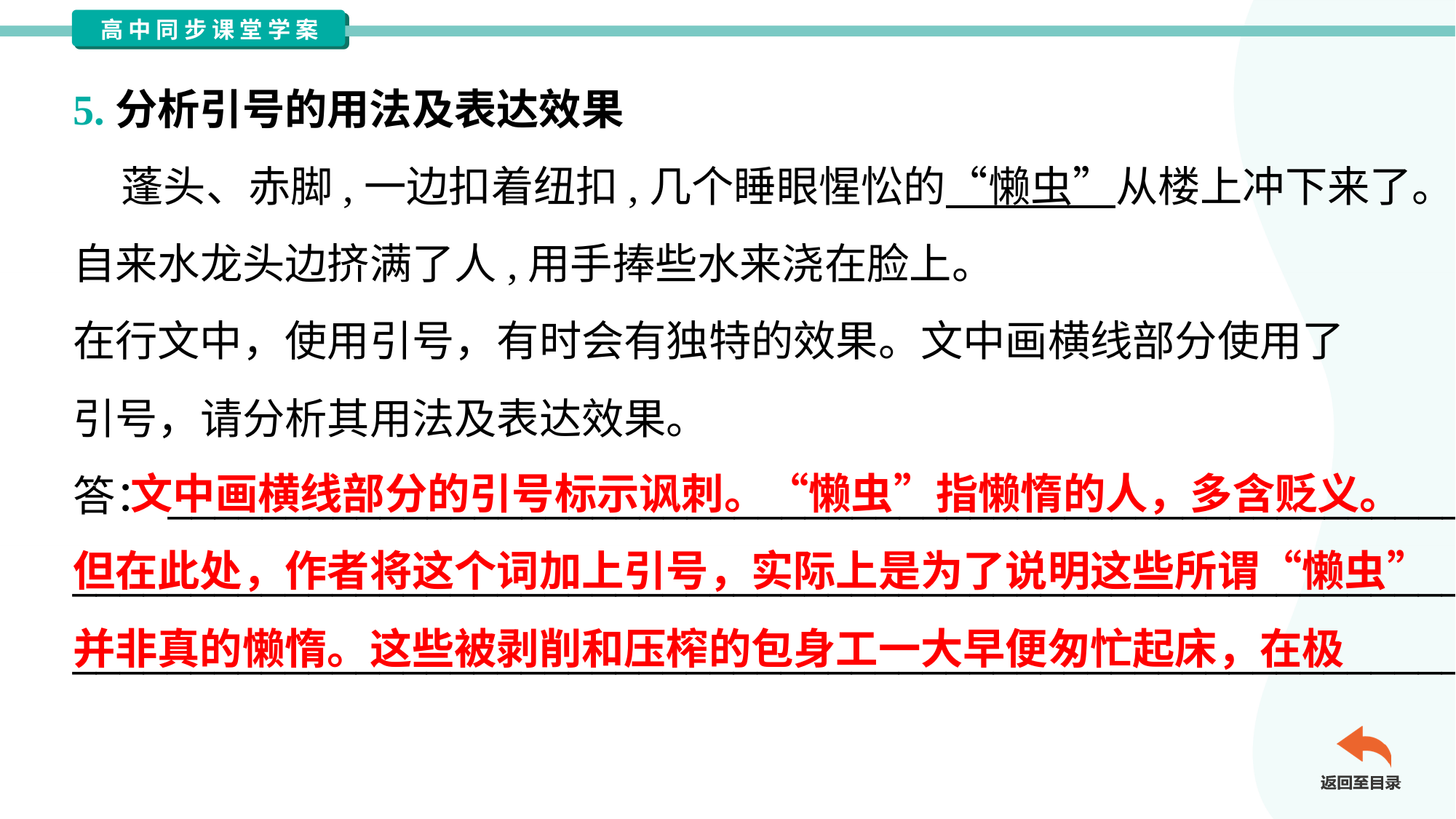

5.分析引号的用法及表达效果
    蓬头、赤脚,一边扣着纽扣,几个睡眼惺忪的“懒虫”从楼上冲下来了。
自来水龙头边挤满了人,用手捧些水来浇在脸上。
在行文中，使用引号，有时会有独特的效果。文中画横线部分使用了
引号，请分析其用法及表达效果。
答：_________________________________________________________
_____________________________________________________________
_____________________________________________________________
     文中画横线部分的引号标示讽刺。“懒虫”指懒惰的人，多含贬义。
但在此处，作者将这个词加上引号，实际上是为了说明这些所谓“懒虫”
并非真的懒惰。这些被剥削和压榨的包身工一大早便匆忙起床，在极